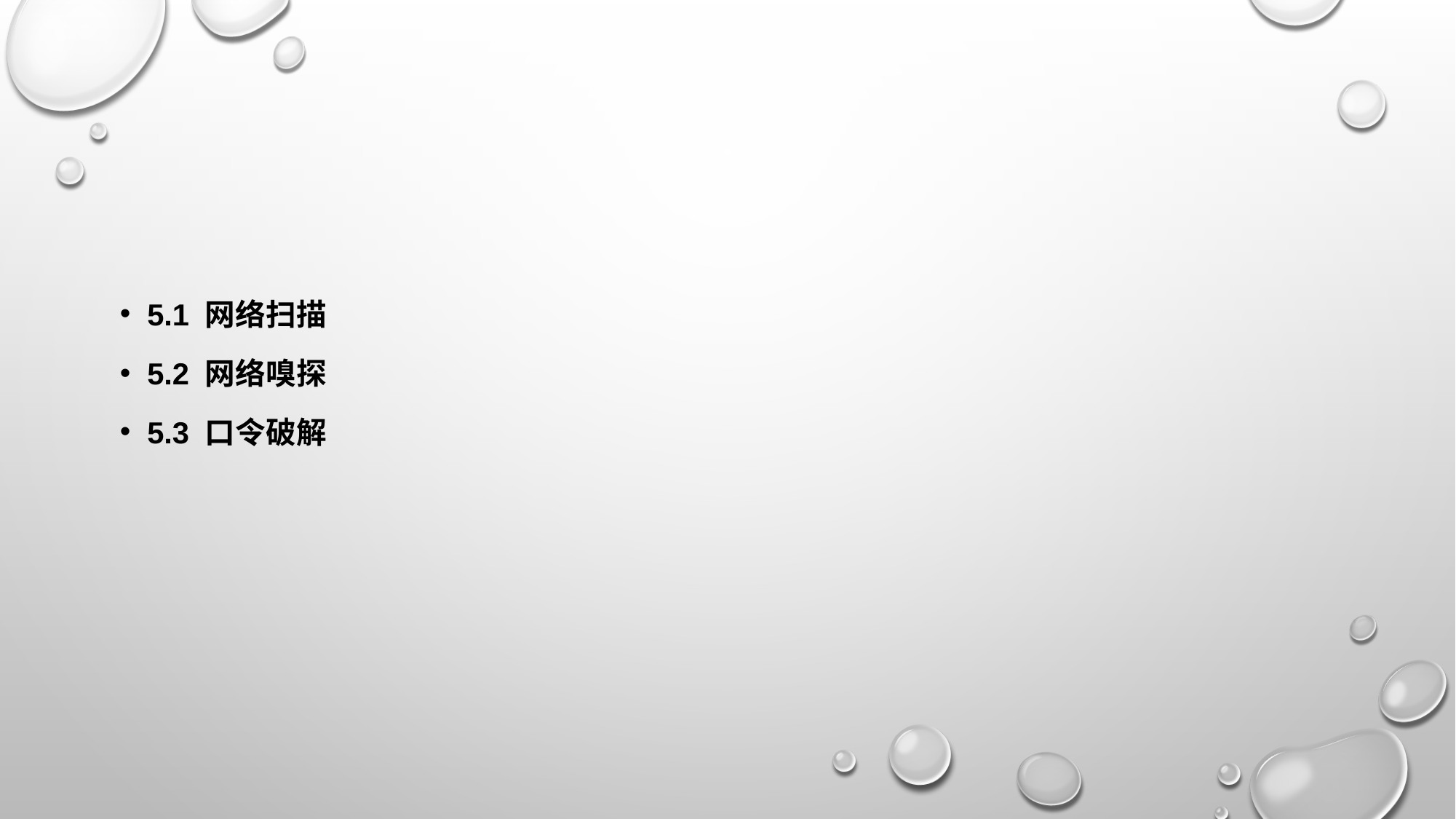

#
5.1 网络扫描
5.2 网络嗅探
5.3 口令破解